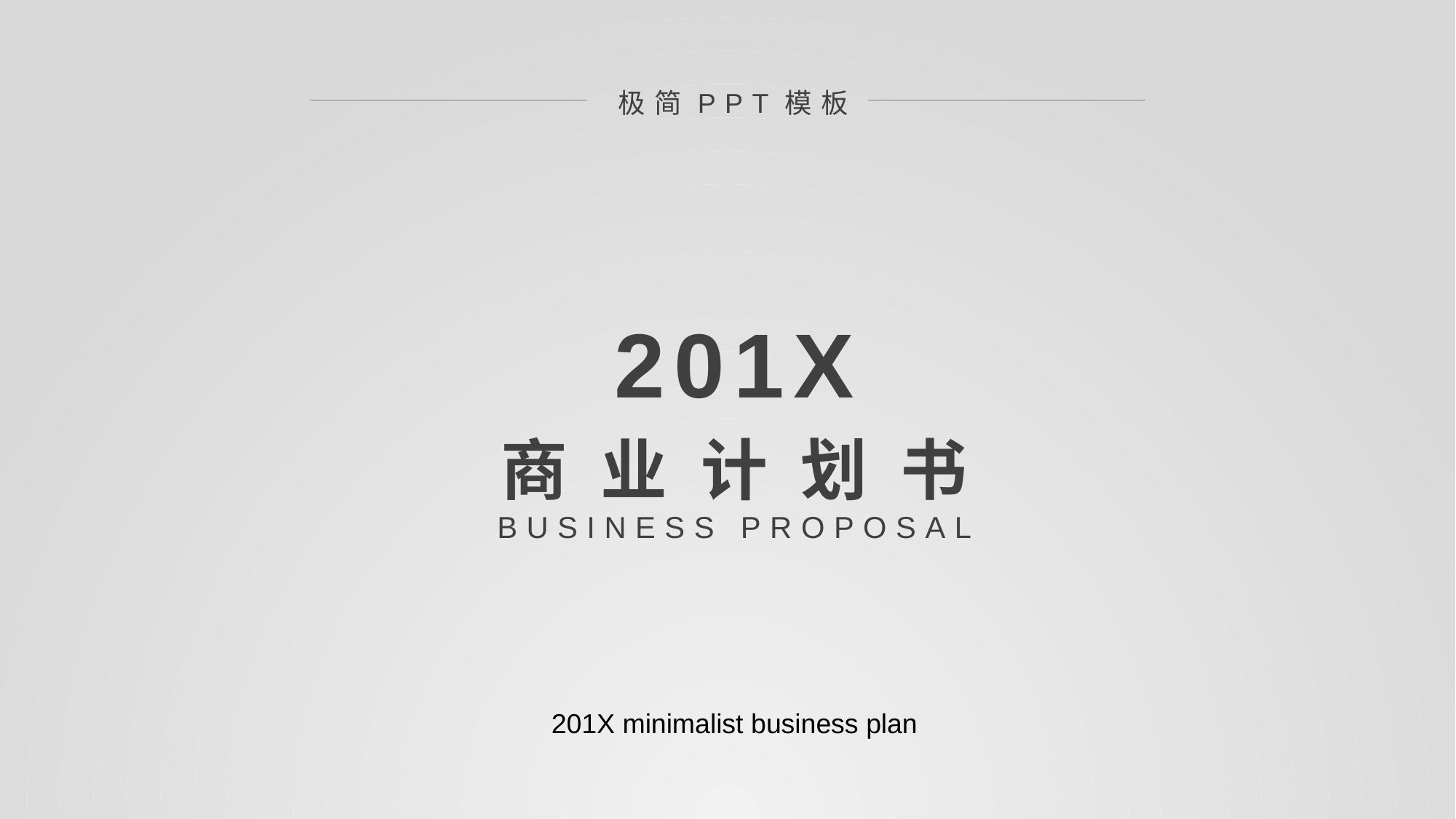

极简PPT模板
201X
商 业 计 划 书
BUSINESS PROPOSAL
201X minimalist business plan